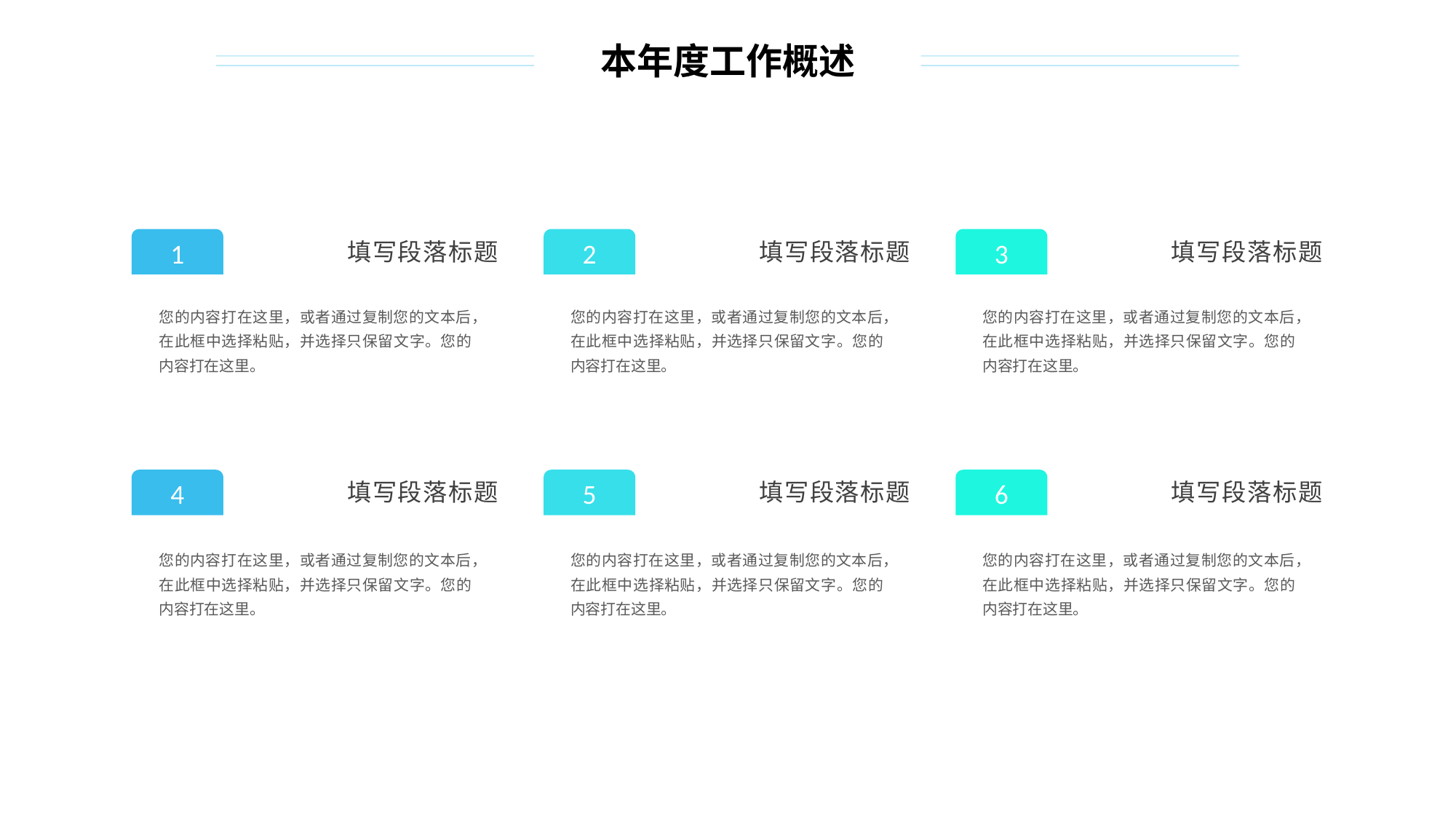

本年度工作概述
1
填写段落标题

2
填写段落标题

3
填写段落标题

您的内容打在这里，或者通过复制您的文本后，在此框中选择粘贴，并选择只保留文字。您的内容打在这里。
您的内容打在这里，或者通过复制您的文本后，在此框中选择粘贴，并选择只保留文字。您的内容打在这里。
您的内容打在这里，或者通过复制您的文本后，在此框中选择粘贴，并选择只保留文字。您的内容打在这里。
4
填写段落标题

5
填写段落标题

6
填写段落标题

您的内容打在这里，或者通过复制您的文本后，在此框中选择粘贴，并选择只保留文字。您的内容打在这里。
您的内容打在这里，或者通过复制您的文本后，在此框中选择粘贴，并选择只保留文字。您的内容打在这里。
您的内容打在这里，或者通过复制您的文本后，在此框中选择粘贴，并选择只保留文字。您的内容打在这里。